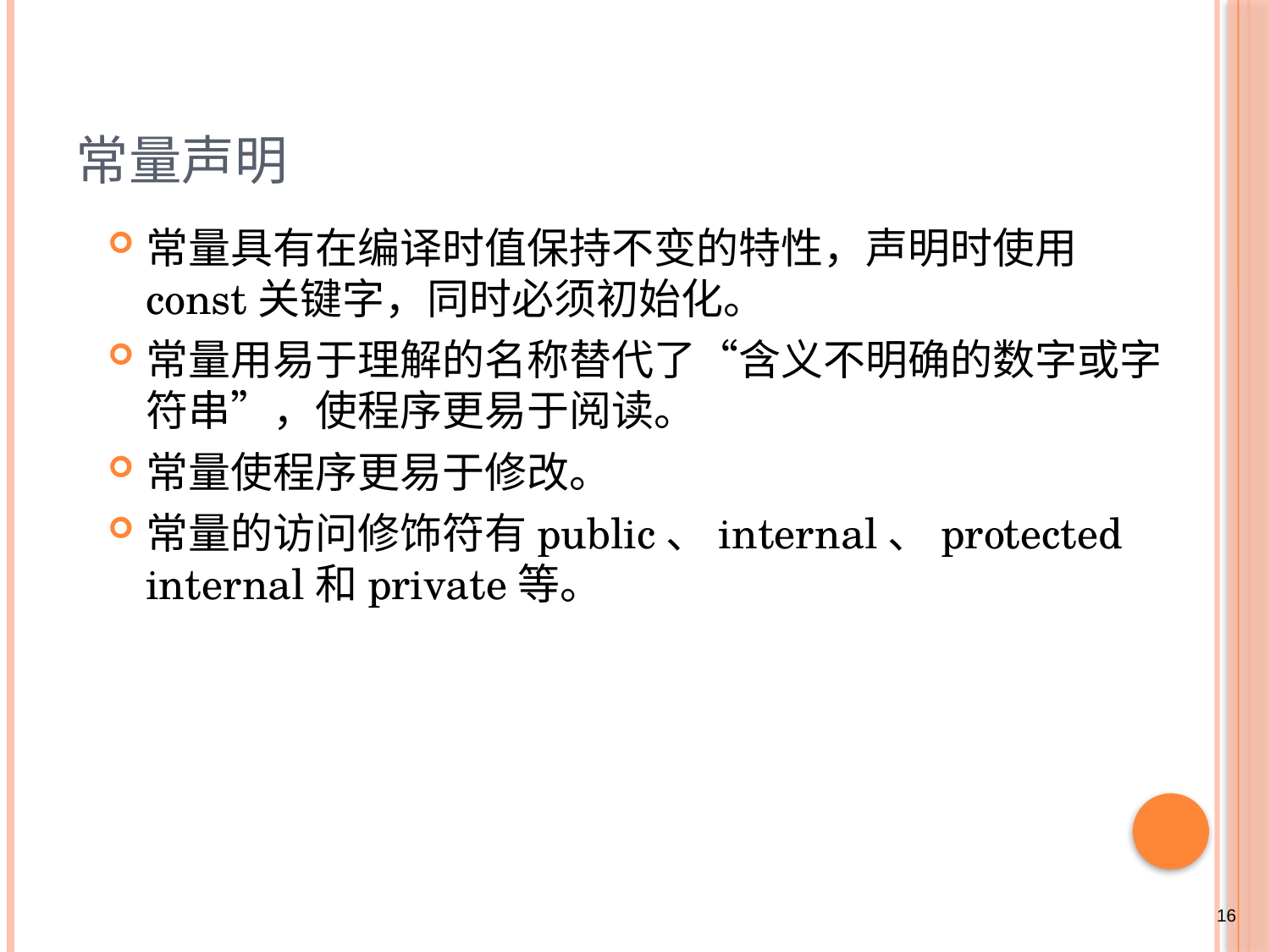

# 常量声明
常量具有在编译时值保持不变的特性，声明时使用const关键字，同时必须初始化。
常量用易于理解的名称替代了“含义不明确的数字或字符串”，使程序更易于阅读。
常量使程序更易于修改。
常量的访问修饰符有public、internal、protected internal和private等。
16